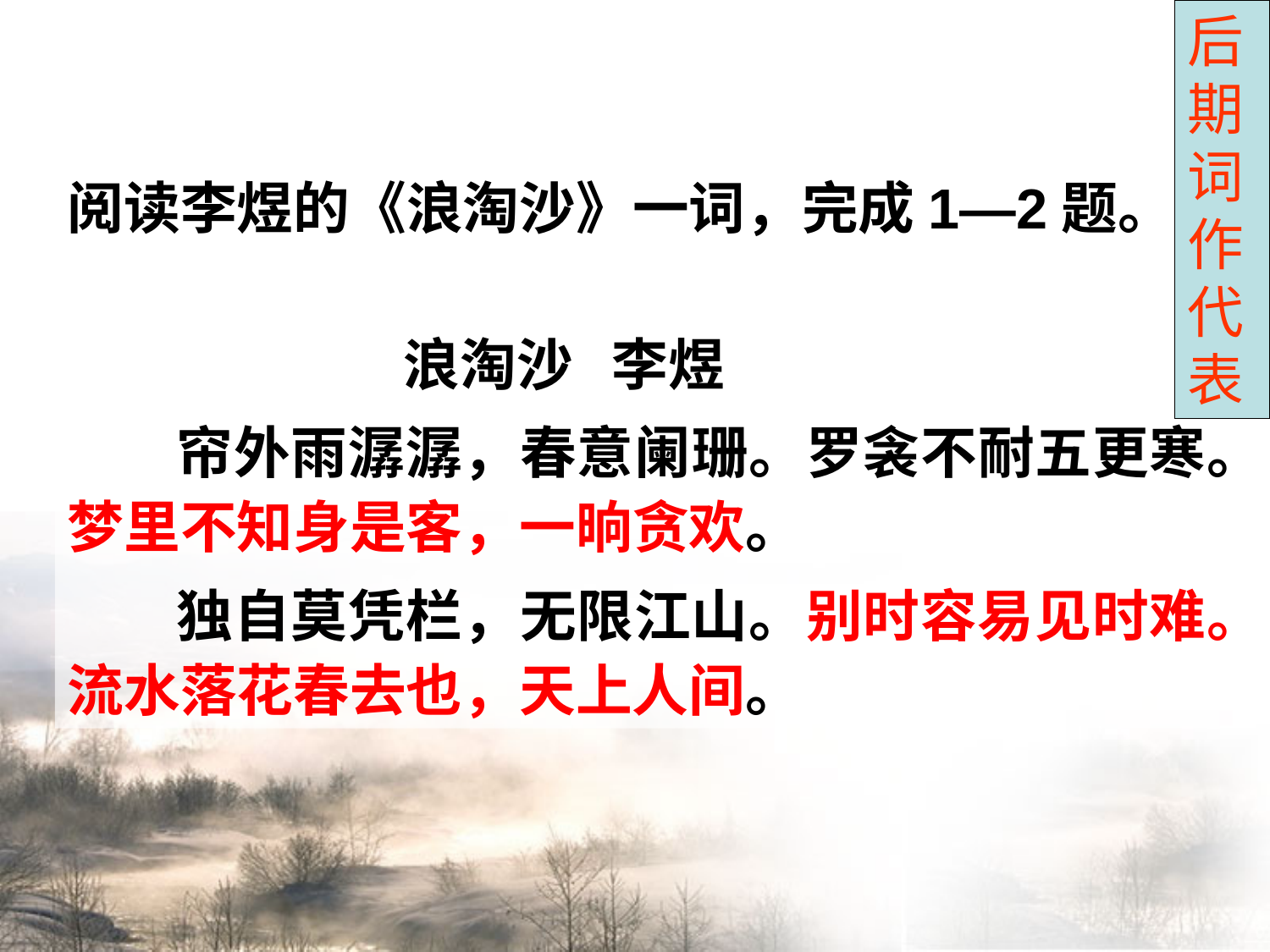

后期词作代表
阅读李煜的《浪淘沙》一词，完成1—2题。

                         浪淘沙   李煜
       帘外雨潺潺，春意阑珊。罗衾不耐五更寒。梦里不知身是客，一晌贪欢。
       独自莫凭栏，无限江山。别时容易见时难。流水落花春去也，天上人间。